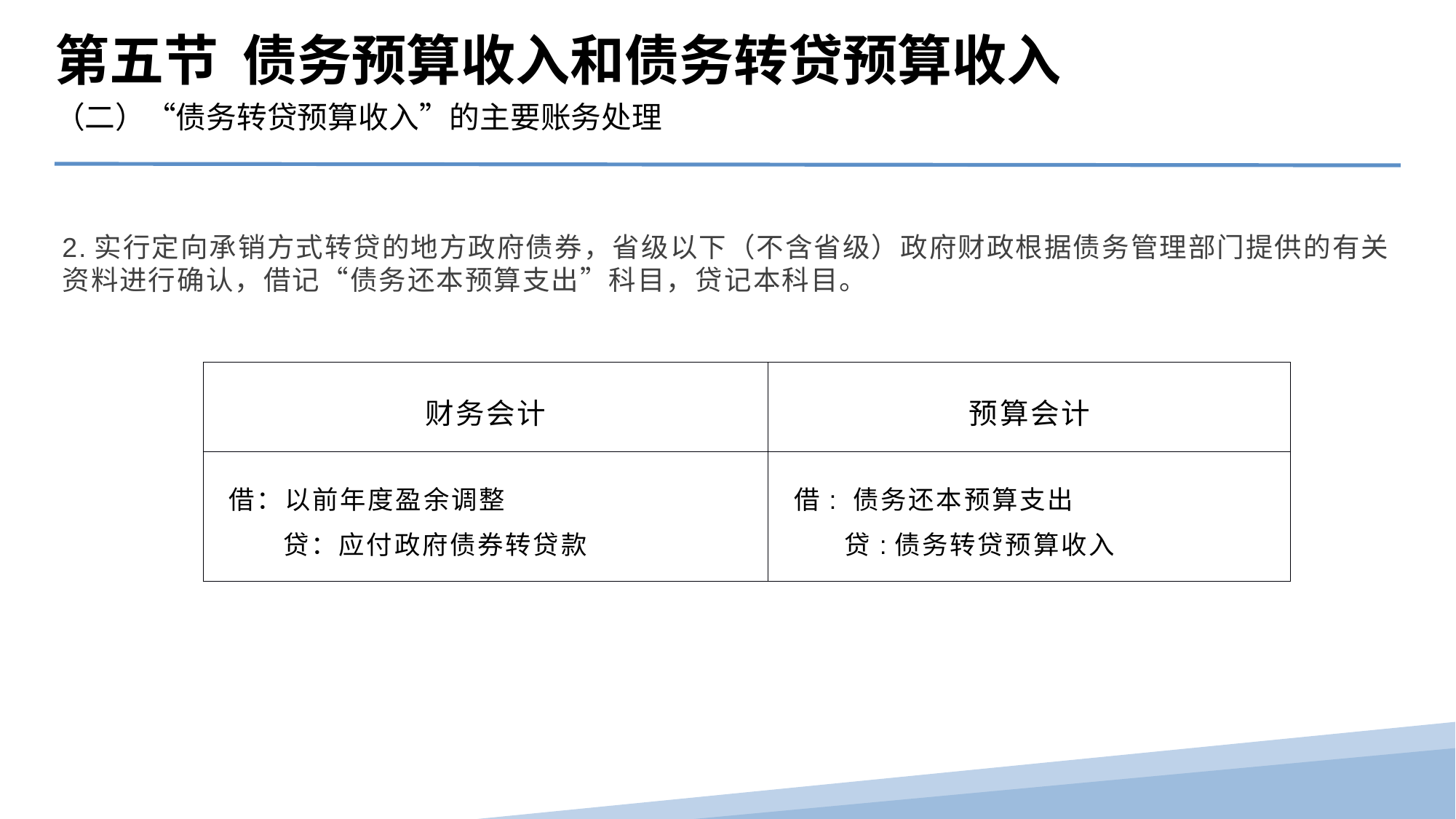

第五节  债务预算收入和债务转贷预算收入
（二）“债务转贷预算收入”的主要账务处理
2.实行定向承销方式转贷的地方政府债券，省级以下（不含省级）政府财政根据债务管理部门提供的有关资料进行确认，借记“债务还本预算支出”科目，贷记本科目。

| 财务会计 | 预算会计 |
| --- | --- |
| 借：以前年度盈余调整 贷：应付政府债券转贷款 | 借: 债务还本预算支出 贷:债务转贷预算收入 |